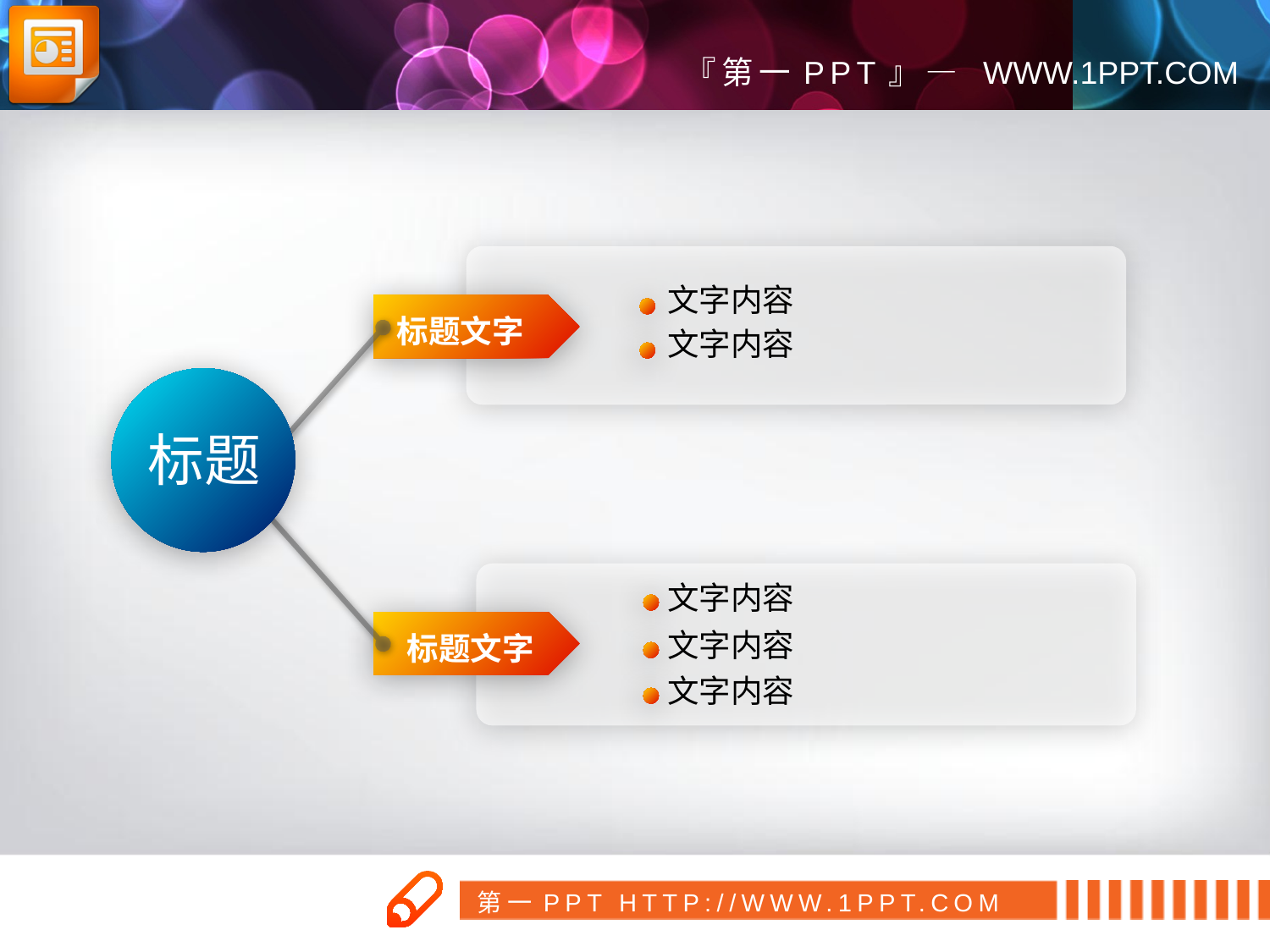

文字内容

标题文字
文字内容

标题

文字内容

文字内容
标题文字

文字内容